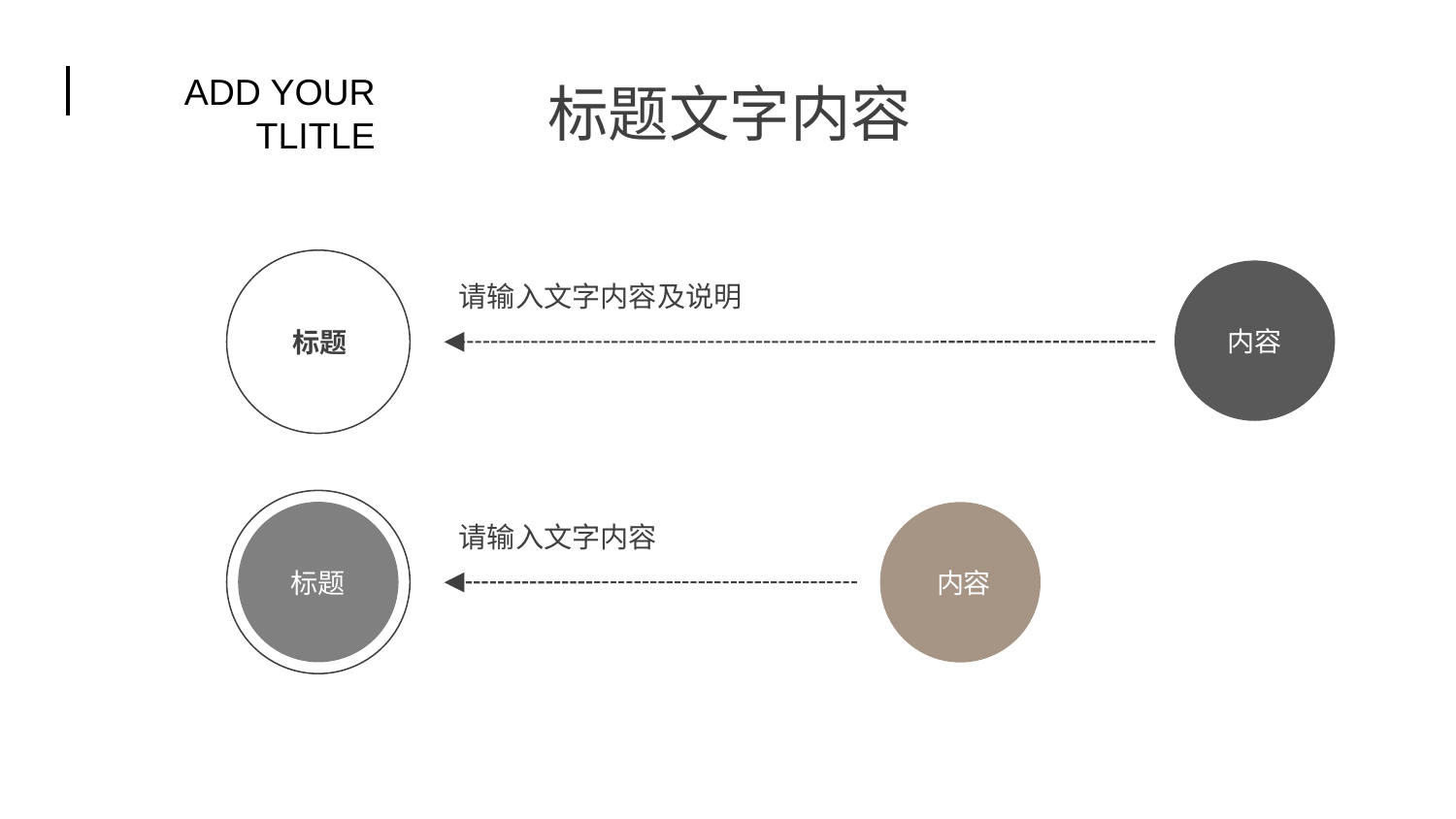

ADD YOUR TLITLE
标题文字内容
   标题
内容
请输入文字内容及说明

标题
请输入文字内容
  内容